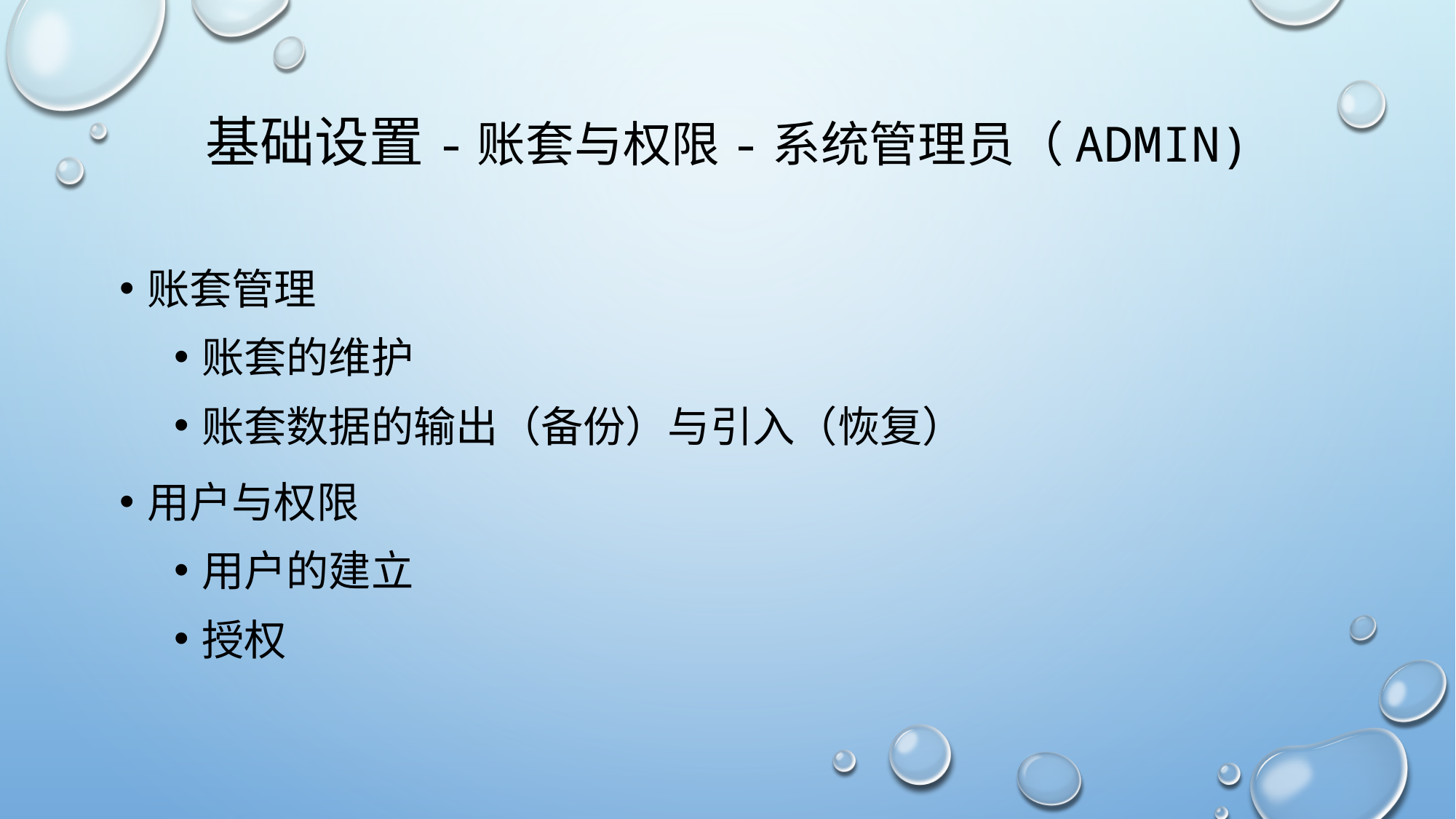

# 基础设置-账套与权限-系统管理员（admin)
账套管理
账套的维护
账套数据的输出（备份）与引入（恢复）
用户与权限
用户的建立
授权